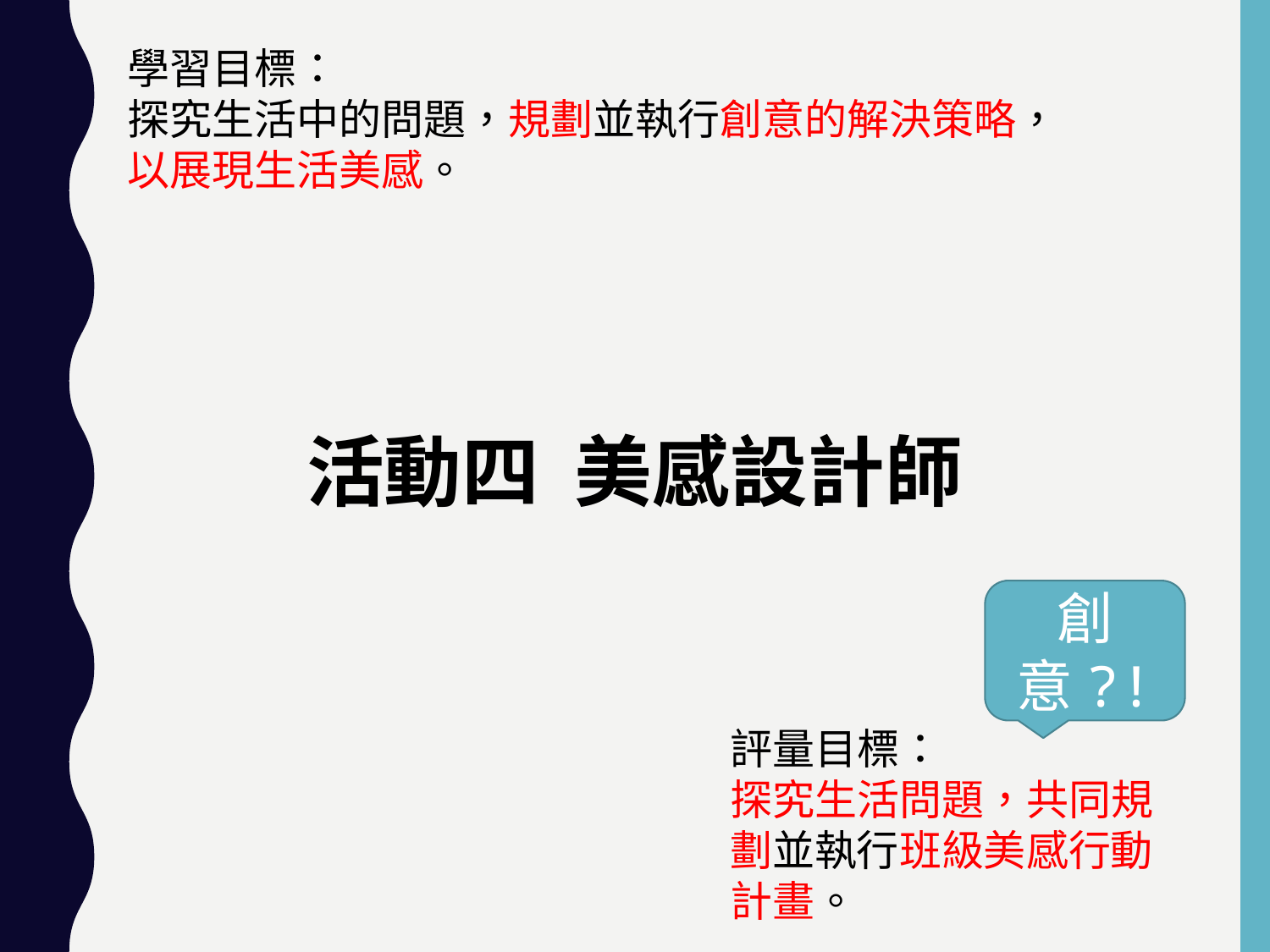

學習目標：
探究生活中的問題，規劃並執行創意的解決策略，以展現生活美感。
活動四  美感設計師
創意?!
評量目標：
探究生活問題，共同規劃並執行班級美感行動計畫。